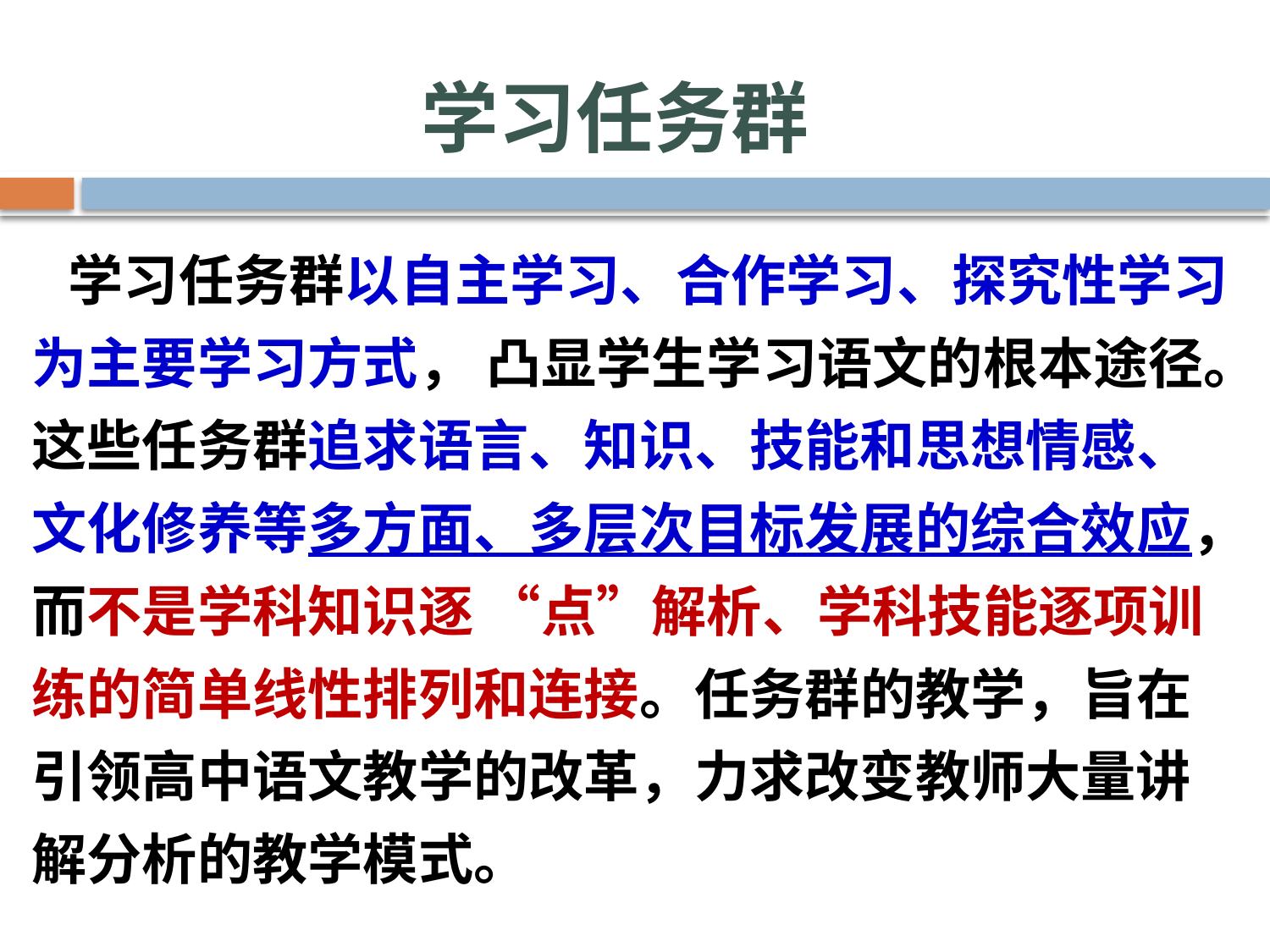

# 学习任务群
  学习任务群以自主学习、合作学习、探究性学习为主要学习方式， 凸显学生学习语文的根本途径。这些任务群追求语言、知识、技能和思想情感、文化修养等多方面、多层次目标发展的综合效应，而不是学科知识逐 “点”解析、学科技能逐项训练的简单线性排列和连接。任务群的教学，旨在引领高中语文教学的改革，力求改变教师大量讲解分析的教学模式。